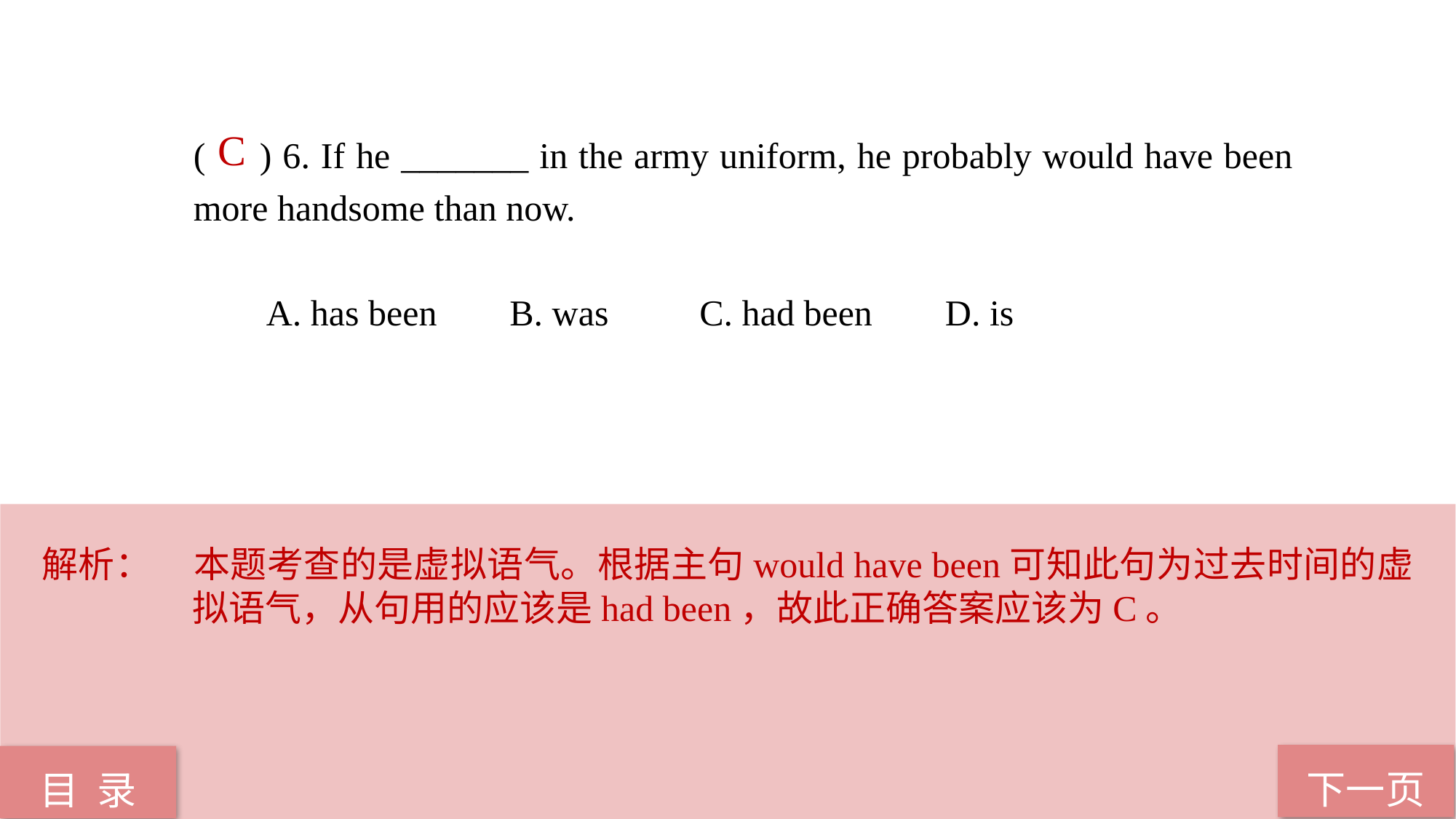

C
(     ) 6. If he _______ in the army uniform, he probably would have been 	more handsome than now.

        A. has been        B. was          C. had been        D. is
解析：	本题考查的是虚拟语气。根据主句would have been可知此句为过去时间的虚拟语气，从句用的应该是had been，故此正确答案应该为C。